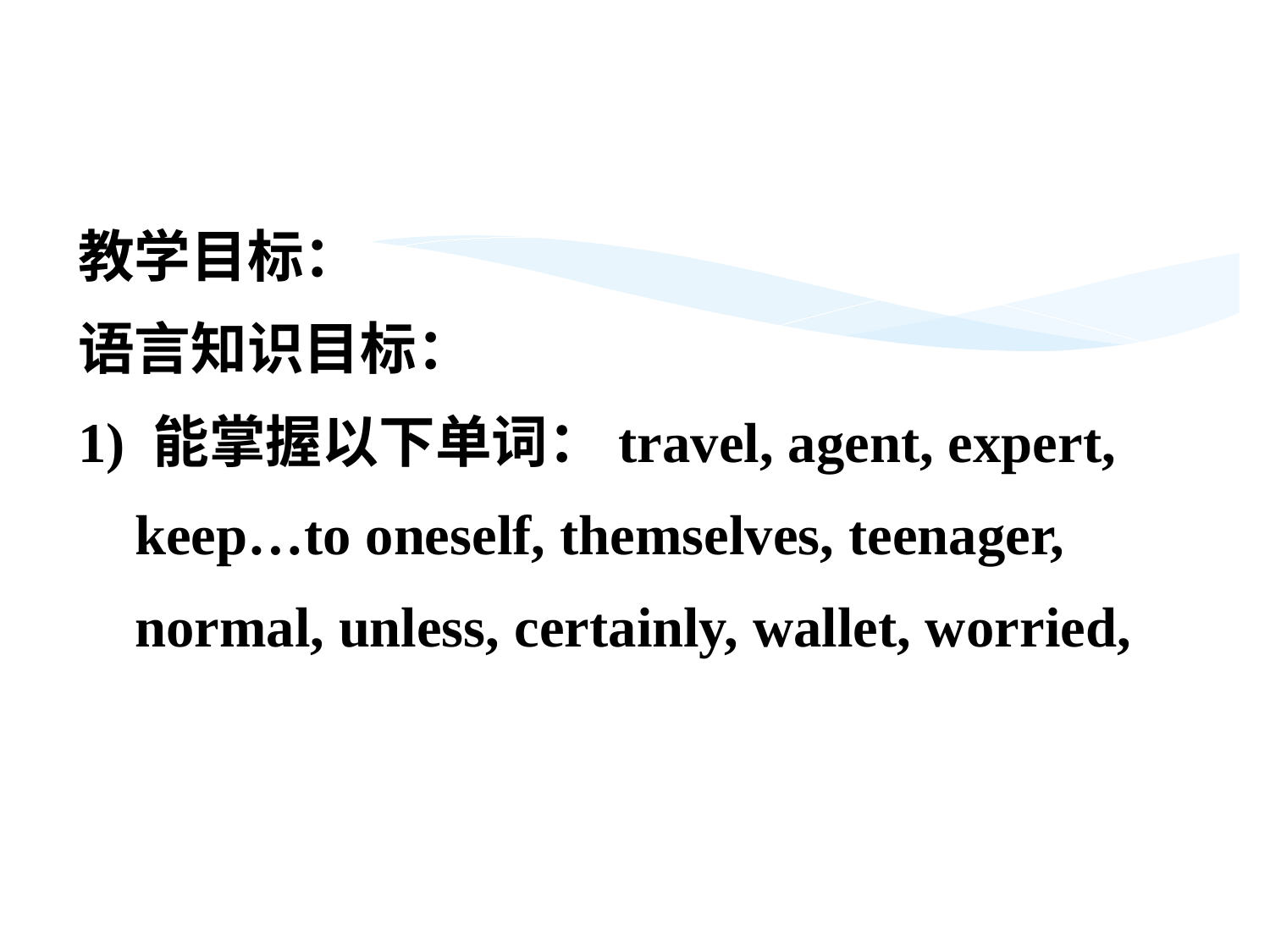

教学目标：
语言知识目标：
1) 能掌握以下单词：travel, agent, expert,
    keep…to oneself, themselves, teenager,
    normal, unless, certainly, wallet, worried,